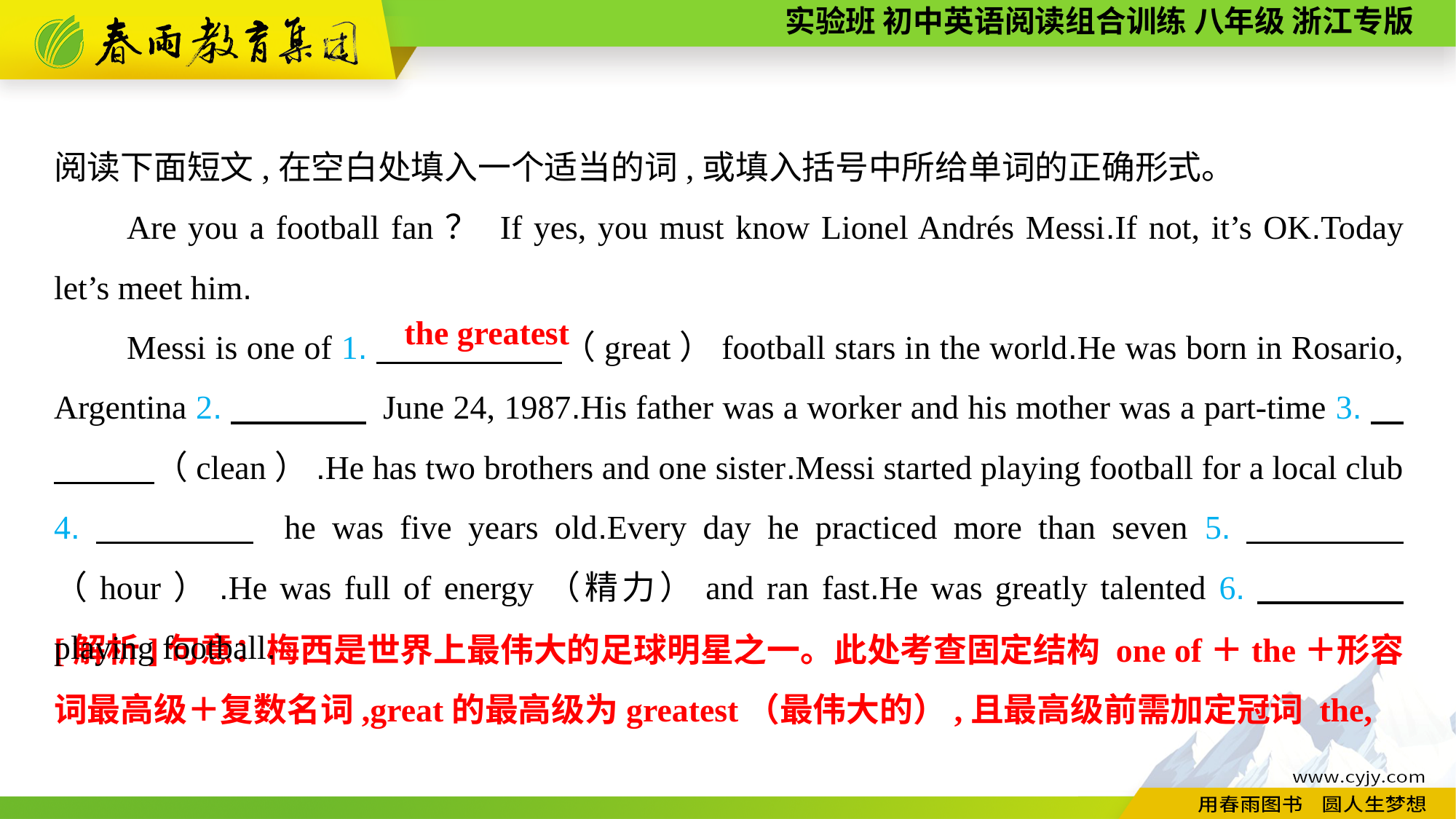

阅读下面短文,在空白处填入一个适当的词,或填入括号中所给单词的正确形式。
Are you a football fan？ If yes, you must know Lionel Andrés Messi.If not, it’s OK.Today let’s meet him.
Messi is one of 1.　      　　　（great）football stars in the world.He was born in Rosario, Argentina 2.　　　　 June 24, 1987.His father was a worker and his mother was a part-time 3.　　　　（clean）.He has two brothers and one sister.Messi started playing football for a local club 4.　　　　 he was five years old.Every day he practiced more than seven 5.　　　　（hour）.He was full of energy（精力）and ran fast.He was greatly talented 6.　　　　 playing football.
the greatest
[解析]句意：梅西是世界上最伟大的足球明星之一。此处考查固定结构 one of＋the＋形容词最高级＋复数名词,great的最高级为greatest（最伟大的）,且最高级前需加定冠词 the,